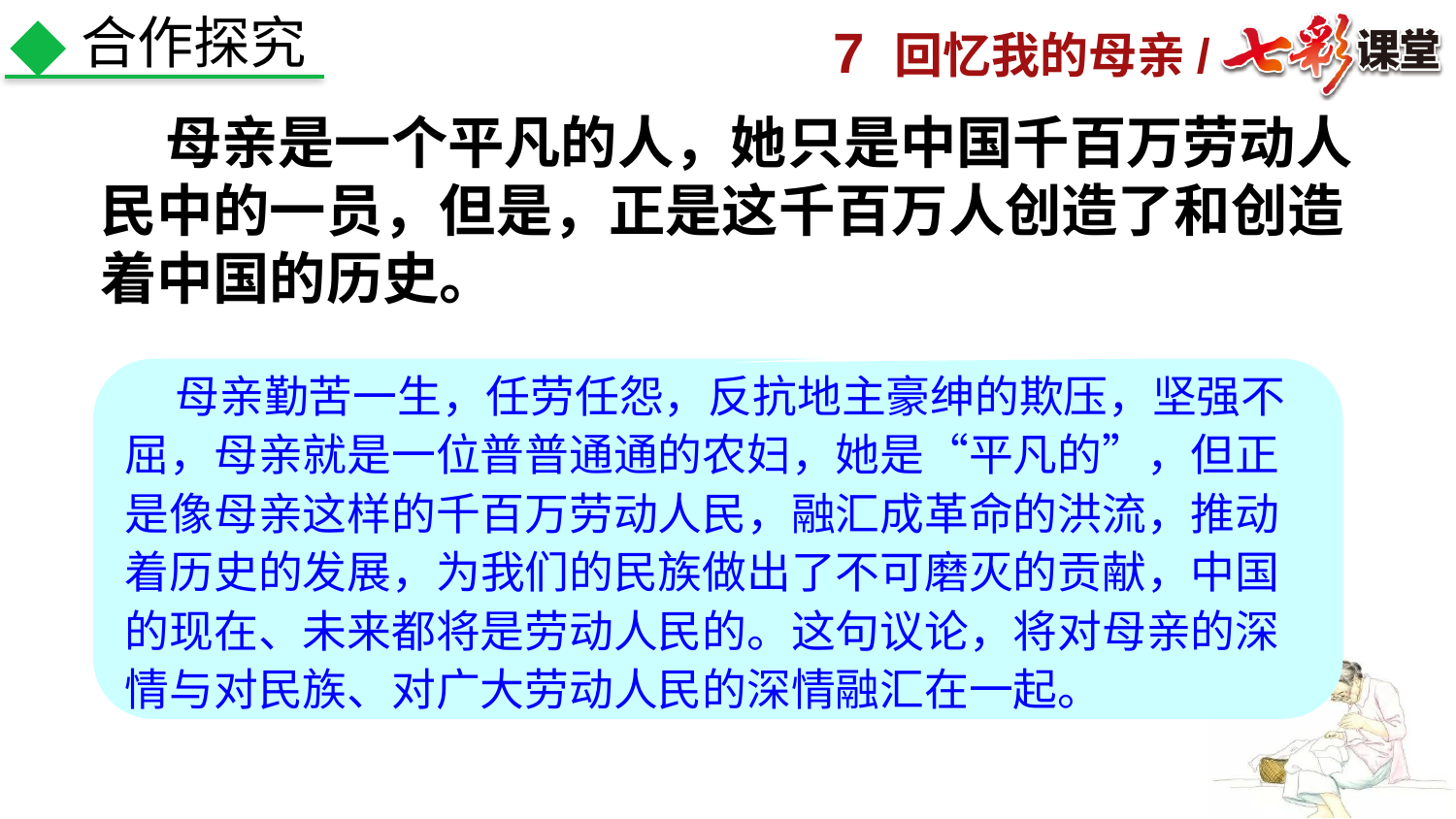

合作探究

    母亲是一个平凡的人，她只是中国千百万劳动人民中的一员，但是，正是这千百万人创造了和创造着中国的历史。
    母亲勤苦一生，任劳任怨，反抗地主豪绅的欺压，坚强不屈，母亲就是一位普普通通的农妇，她是“平凡的”，但正是像母亲这样的千百万劳动人民，融汇成革命的洪流，推动着历史的发展，为我们的民族做出了不可磨灭的贡献，中国的现在、未来都将是劳动人民的。这句议论，将对母亲的深情与对民族、对广大劳动人民的深情融汇在一起。